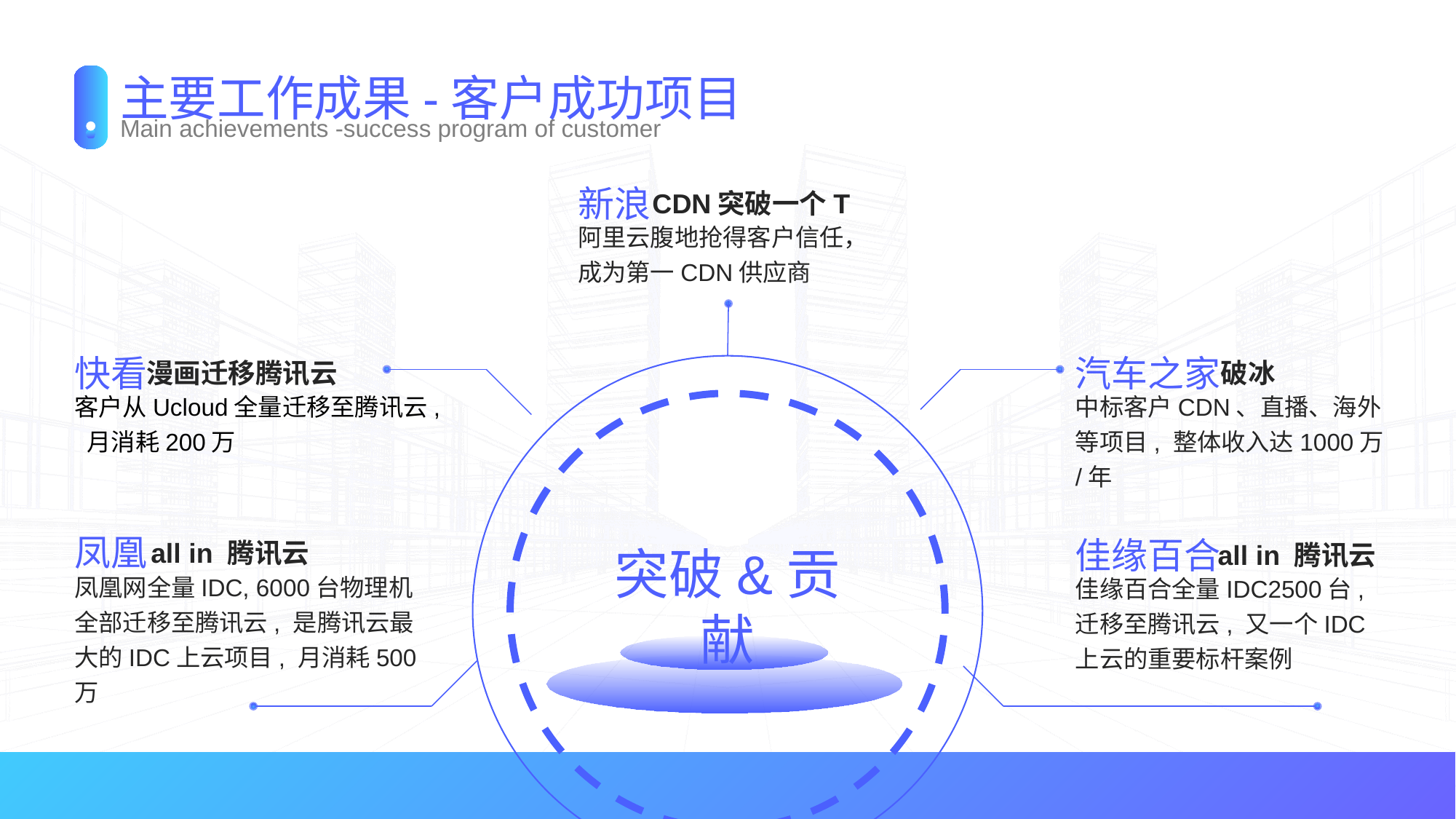

# 主要工作成果-客户成功项目
Main achievements -success program of customer
新浪
CDN突破一个T
阿里云腹地抢得客户信任，
成为第一CDN供应商

快看
漫画迁移腾讯云
汽车之家
破冰

客户从Ucloud全量迁移至腾讯云, 月消耗200万
中标客户CDN、直播、海外等项目, 整体收入达1000万/年
凤凰
all in 腾讯云
佳缘百合
all in 腾讯云
突破&贡献
凤凰网全量IDC, 6000台物理机全部迁移至腾讯云, 是腾讯云最大的IDC上云项目, 月消耗500万
佳缘百合全量IDC2500台, 迁移至腾讯云, 又一个IDC上云的重要标杆案例